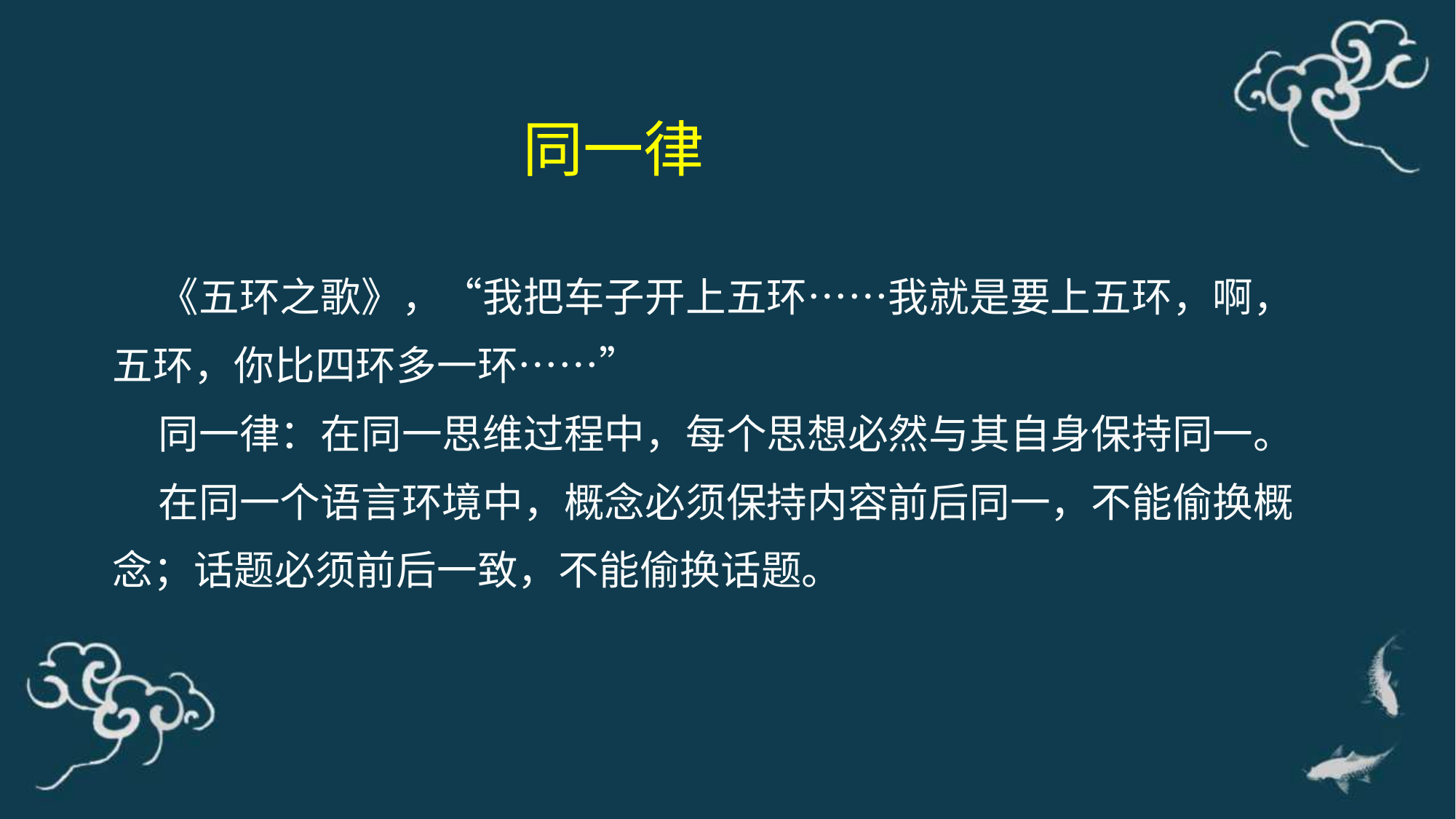

同一律

    《五环之歌》，“我把车子开上五环……我就是要上五环，啊，五环，你比四环多一环……”
    同一律：在同一思维过程中，每个思想必然与其自身保持同一。
    在同一个语言环境中，概念必须保持内容前后同一，不能偷换概念；话题必须前后一致，不能偷换话题。